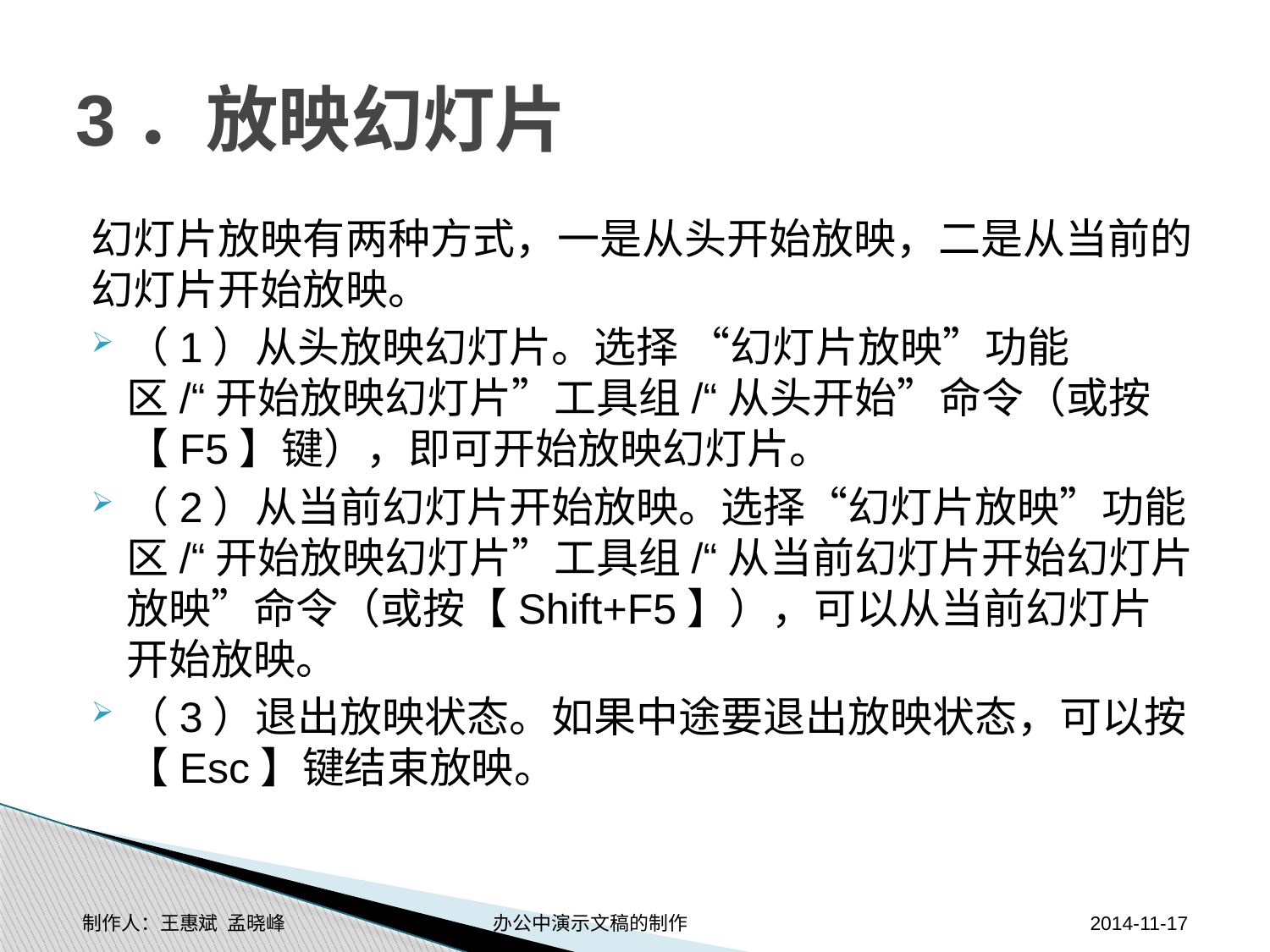

# 3．放映幻灯片
幻灯片放映有两种方式，一是从头开始放映，二是从当前的幻灯片开始放映。
（1）从头放映幻灯片。选择 “幻灯片放映”功能区/“开始放映幻灯片”工具组/“从头开始”命令（或按【F5】键），即可开始放映幻灯片。
（2）从当前幻灯片开始放映。选择“幻灯片放映”功能区/“开始放映幻灯片”工具组/“从当前幻灯片开始幻灯片放映”命令（或按【Shift+F5】），可以从当前幻灯片开始放映。
（3）退出放映状态。如果中途要退出放映状态，可以按【Esc】键结束放映。

制作人：王惠斌  孟晓峰                                               办公中演示文稿的制作
2014-11-17